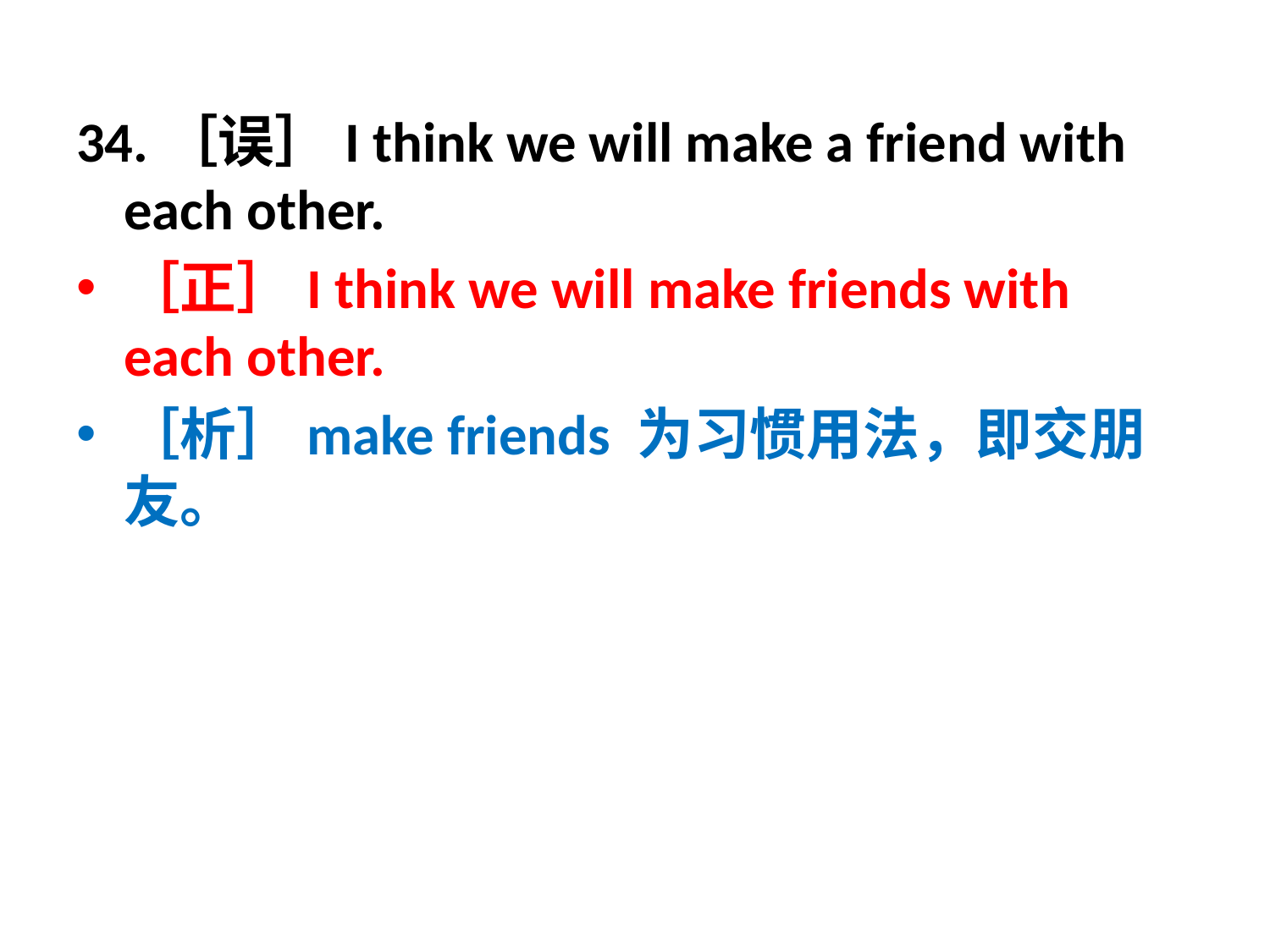

34.［误］I think we will make a friend with each other.
［正］I think we will make friends with each other.
［析］make friends 为习惯用法，即交朋友。